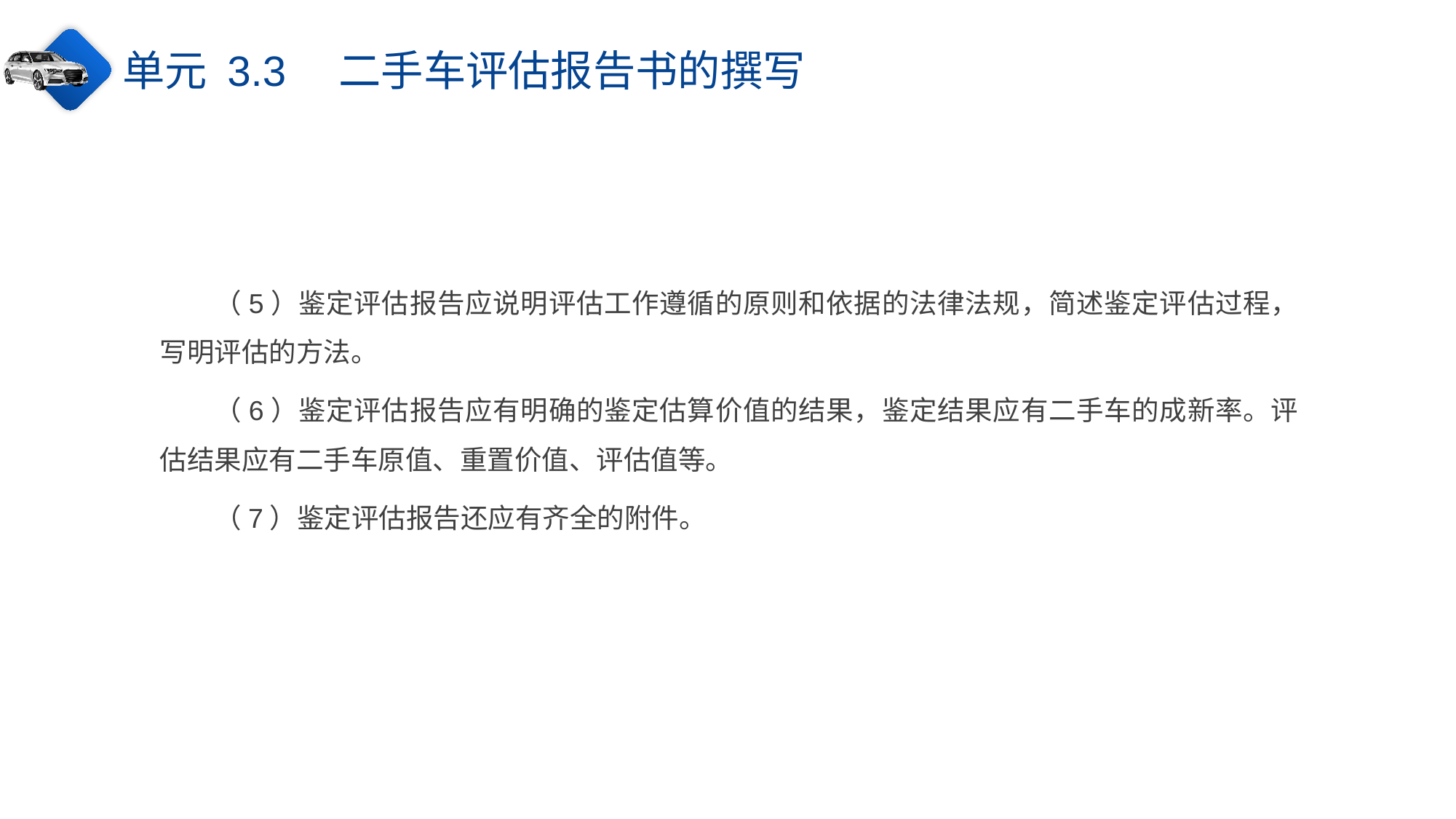

单元 3.3　二手车评估报告书的撰写
（5）鉴定评估报告应说明评估工作遵循的原则和依据的法律法规，简述鉴定评估过程，写明评估的方法。
（6）鉴定评估报告应有明确的鉴定估算价值的结果，鉴定结果应有二手车的成新率。评估结果应有二手车原值、重置价值、评估值等。
（7）鉴定评估报告还应有齐全的附件。